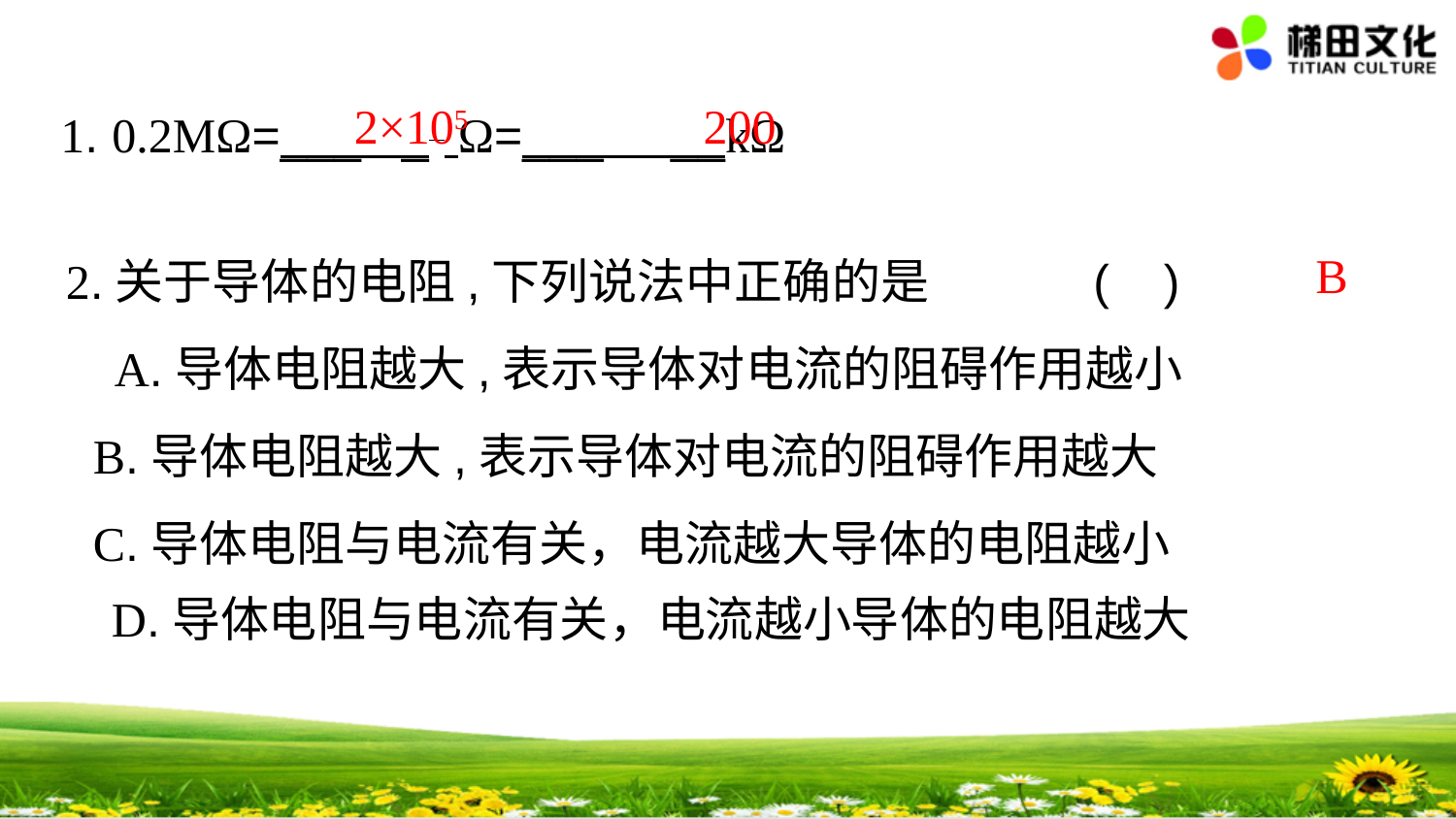

2×105
200
1. 0.2MΩ=___   _   Ω=___     __kΩ
2.关于导体的电阻,下列说法中正确的是              (    )
    A.导体电阻越大,表示导体对电流的阻碍作用越小
  B.导体电阻越大,表示导体对电流的阻碍作用越大
  C.导体电阻与电流有关，电流越大导体的电阻越小

B
D.导体电阻与电流有关，电流越小导体的电阻越大